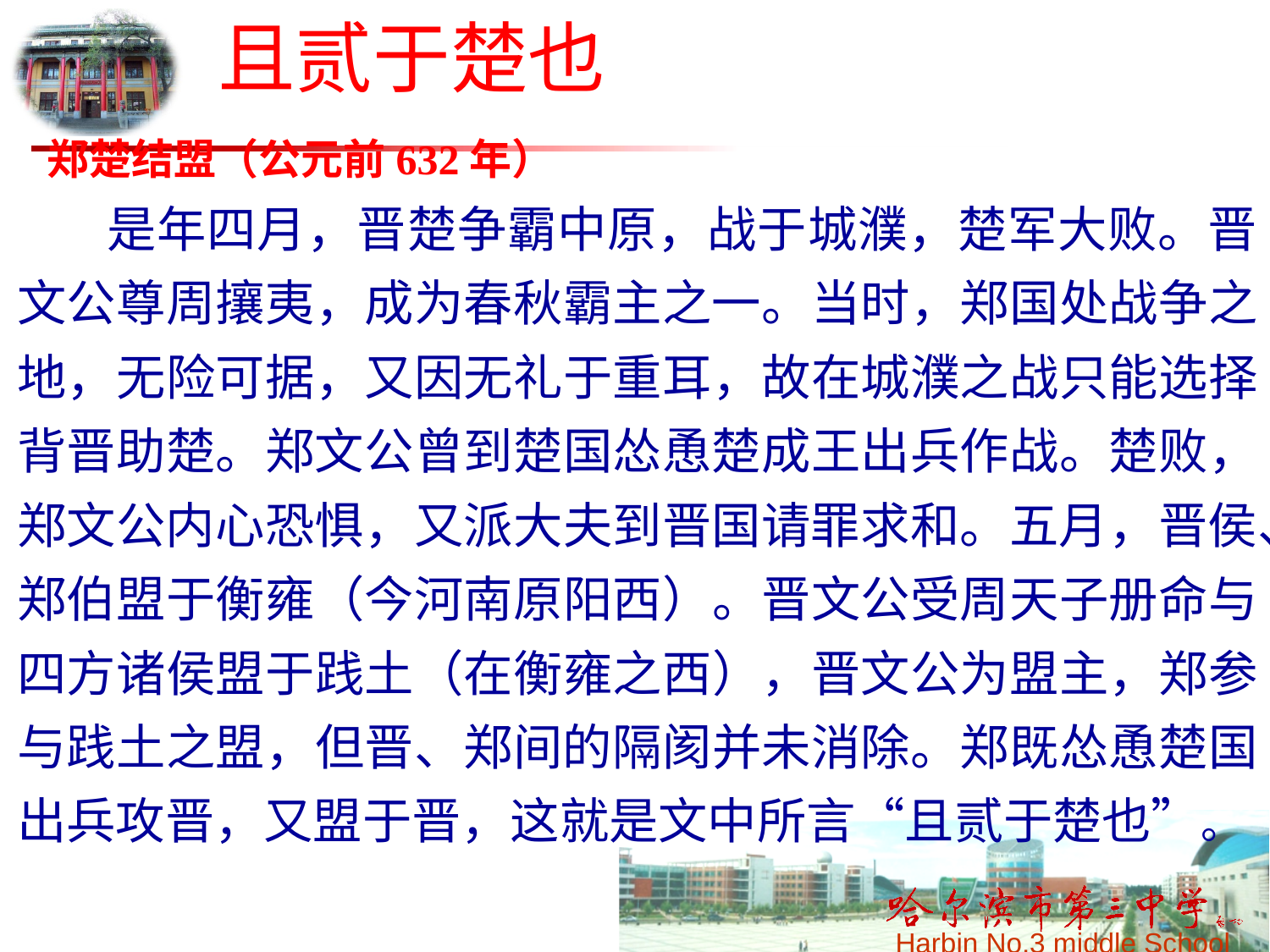

且贰于楚也
郑楚结盟（公元前632年）
    是年四月，晋楚争霸中原，战于城濮，楚军大败。晋文公尊周攘夷，成为春秋霸主之一。当时，郑国处战争之地，无险可据，又因无礼于重耳，故在城濮之战只能选择背晋助楚。郑文公曾到楚国怂恿楚成王出兵作战。楚败，郑文公内心恐惧，又派大夫到晋国请罪求和。五月，晋侯、郑伯盟于衡雍（今河南原阳西）。晋文公受周天子册命与四方诸侯盟于践土（在衡雍之西），晋文公为盟主，郑参与践土之盟，但晋、郑间的隔阂并未消除。郑既怂恿楚国出兵攻晋，又盟于晋，这就是文中所言“且贰于楚也”。